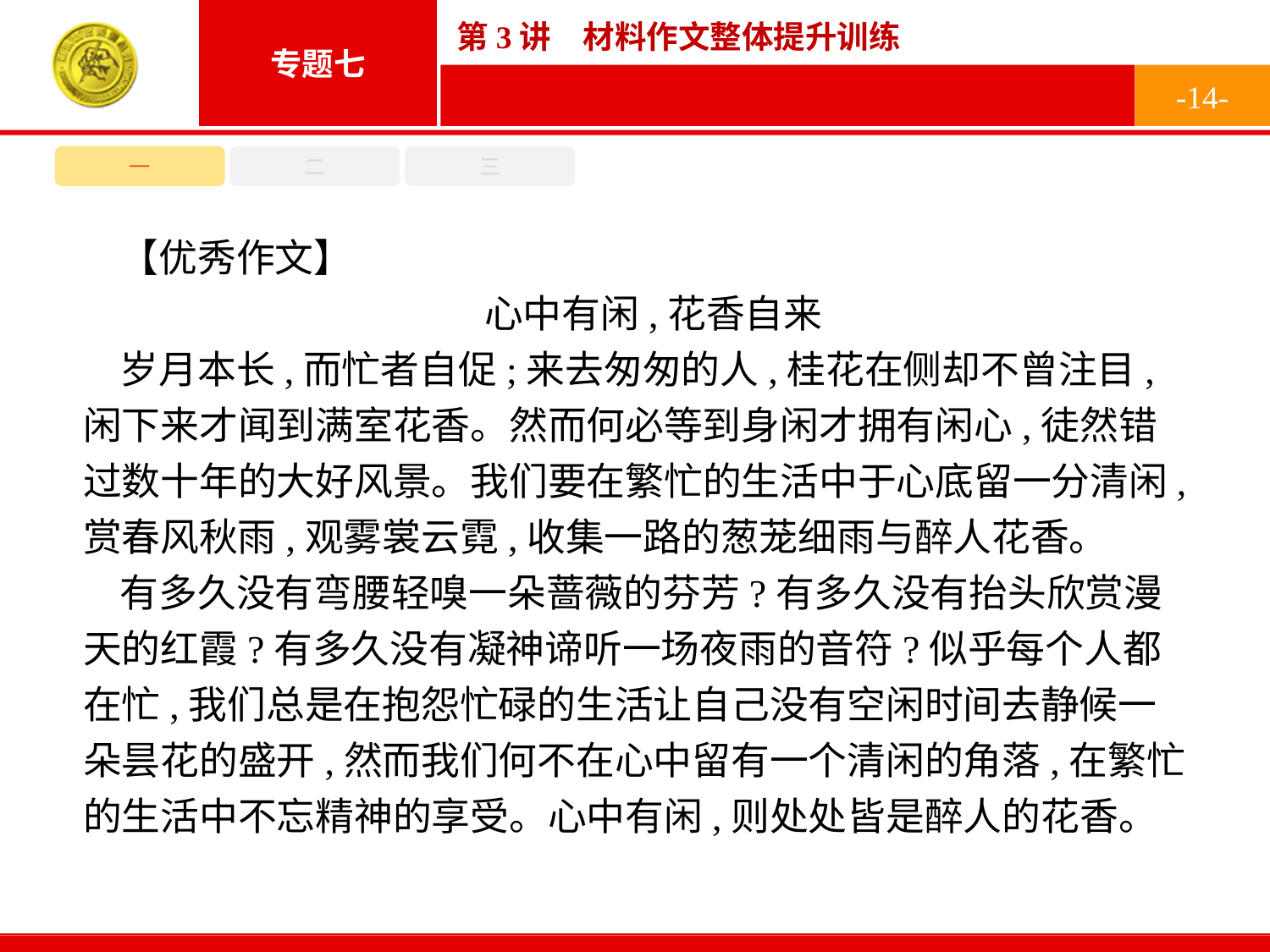

-14-
一
二
三
【优秀作文】
心中有闲,花香自来
岁月本长,而忙者自促;来去匆匆的人,桂花在侧却不曾注目,闲下来才闻到满室花香。然而何必等到身闲才拥有闲心,徒然错过数十年的大好风景。我们要在繁忙的生活中于心底留一分清闲,赏春风秋雨,观雾裳云霓,收集一路的葱茏细雨与醉人花香。
有多久没有弯腰轻嗅一朵蔷薇的芬芳?有多久没有抬头欣赏漫天的红霞?有多久没有凝神谛听一场夜雨的音符?似乎每个人都在忙,我们总是在抱怨忙碌的生活让自己没有空闲时间去静候一朵昙花的盛开,然而我们何不在心中留有一个清闲的角落,在繁忙的生活中不忘精神的享受。心中有闲,则处处皆是醉人的花香。